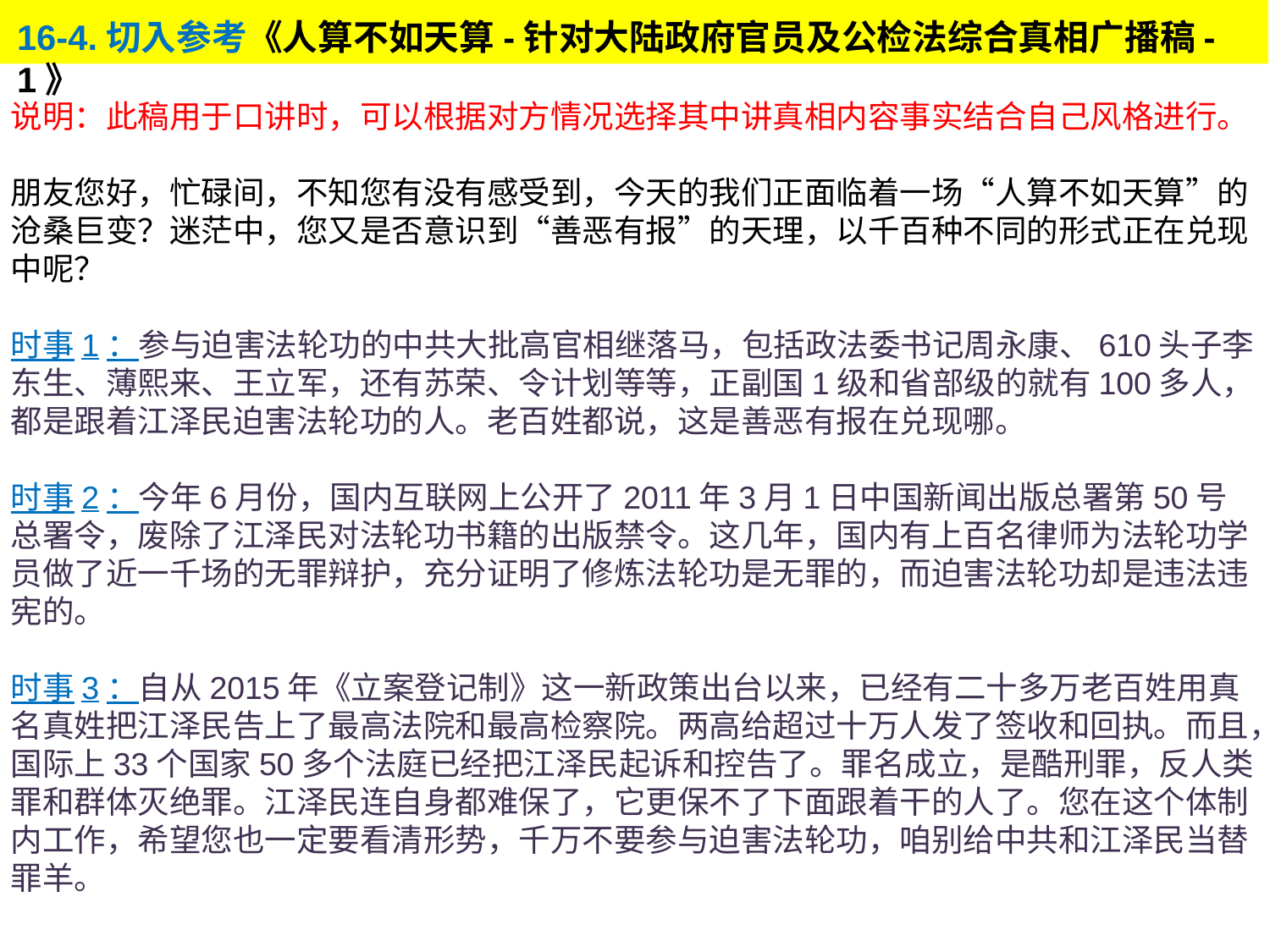

16-4.切入参考《人算不如天算-针对大陆政府官员及公检法综合真相广播稿-1》

说明：此稿用于口讲时，可以根据对方情况选择其中讲真相内容事实结合自己风格进行。

朋友您好，忙碌间，不知您有没有感受到，今天的我们正面临着一场“人算不如天算”的沧桑巨变？迷茫中，您又是否意识到“善恶有报”的天理，以千百种不同的形式正在兑现中呢？

时事1：参与迫害法轮功的中共大批高官相继落马，包括政法委书记周永康、610头子李东生、薄熙来、王立军，还有苏荣、令计划等等，正副国1级和省部级的就有100多人，都是跟着江泽民迫害法轮功的人。老百姓都说，这是善恶有报在兑现哪。

时事2：今年6月份，国内互联网上公开了2011年3月1日中国新闻出版总署第50号总署令，废除了江泽民对法轮功书籍的出版禁令。这几年，国内有上百名律师为法轮功学员做了近一千场的无罪辩护，充分证明了修炼法轮功是无罪的，而迫害法轮功却是违法违宪的。

时事3：自从2015年《立案登记制》这一新政策出台以来，已经有二十多万老百姓用真名真姓把江泽民告上了最高法院和最高检察院。两高给超过十万人发了签收和回执。而且，国际上33个国家50多个法庭已经把江泽民起诉和控告了。罪名成立，是酷刑罪，反人类罪和群体灭绝罪。江泽民连自身都难保了，它更保不了下面跟着干的人了。您在这个体制内工作，希望您也一定要看清形势，千万不要参与迫害法轮功，咱别给中共和江泽民当替罪羊。